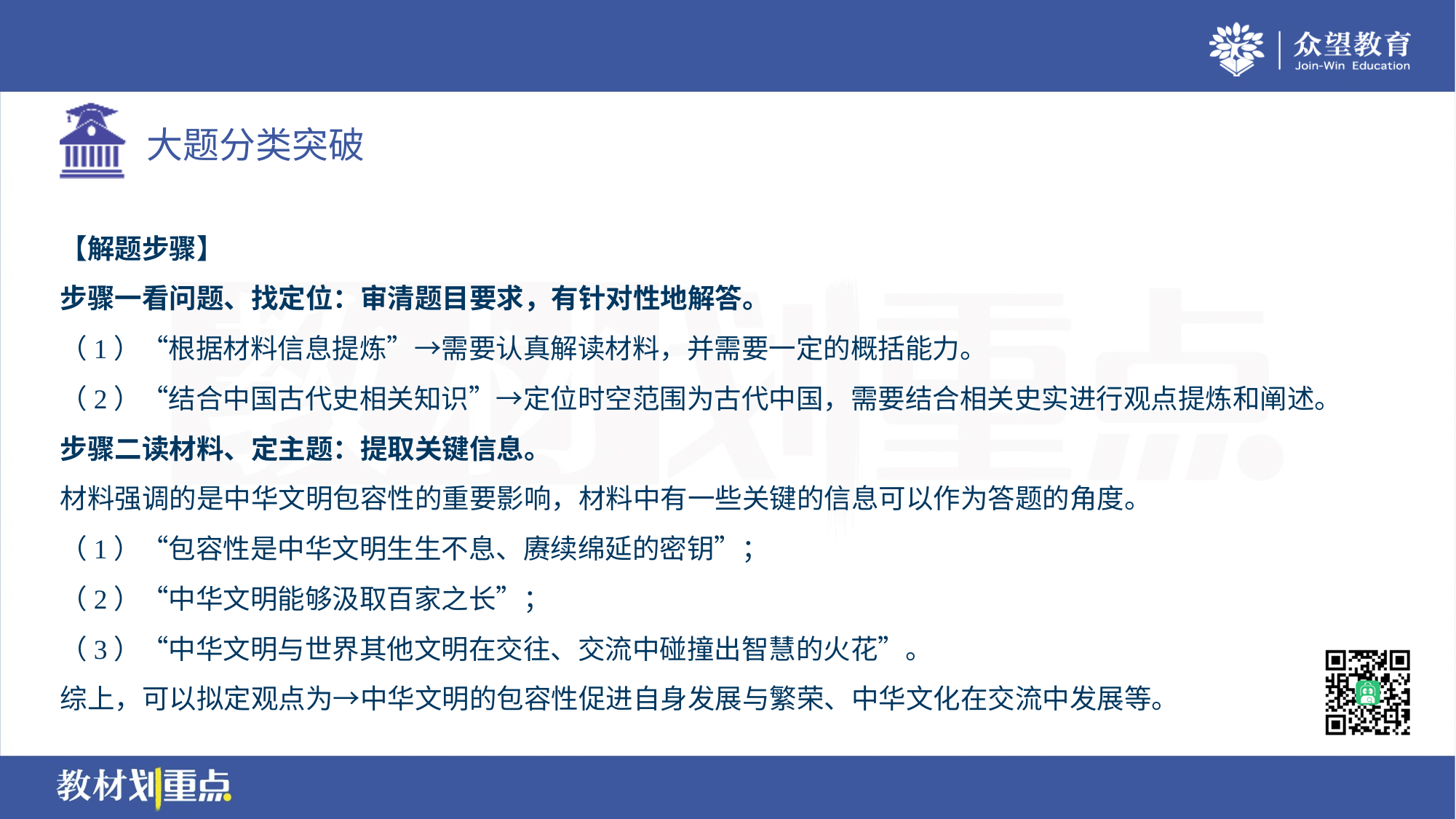

【解题步骤】
步骤一看问题、找定位：审清题目要求，有针对性地解答。
（1）“根据材料信息提炼”→需要认真解读材料，并需要一定的概括能力。
（2）“结合中国古代史相关知识”→定位时空范围为古代中国，需要结合相关史实进行观点提炼和阐述。
步骤二读材料、定主题：提取关键信息。
材料强调的是中华文明包容性的重要影响，材料中有一些关键的信息可以作为答题的角度。
（1）“包容性是中华文明生生不息、赓续绵延的密钥”；
（2）“中华文明能够汲取百家之长”；
（3）“中华文明与世界其他文明在交往、交流中碰撞出智慧的火花”。
综上，可以拟定观点为→中华文明的包容性促进自身发展与繁荣、中华文化在交流中发展等。